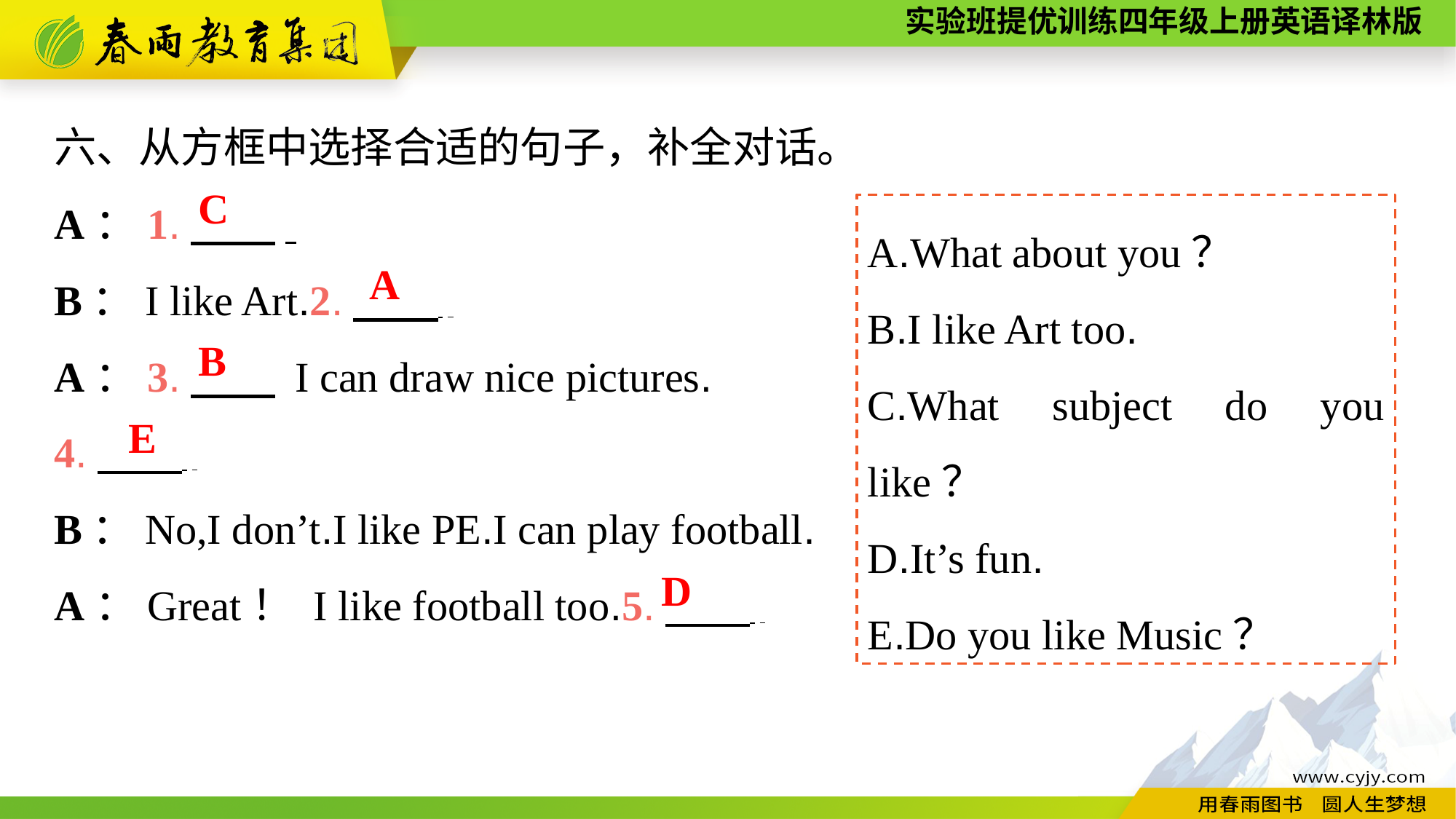

六、从方框中选择合适的句子，补全对话。
A：1.　　.
B：I like Art.2.　　 .
A：3.　　 I can draw nice pictures.
4.　　 .
B：No,I don’t.I like PE.I can play football.
A：Great！ I like football too.5.　　 .
C
A.What about you？
B.I like Art too.
C.What subject do you like？
D.It’s fun.
E.Do you like Music？
A
B
E
D